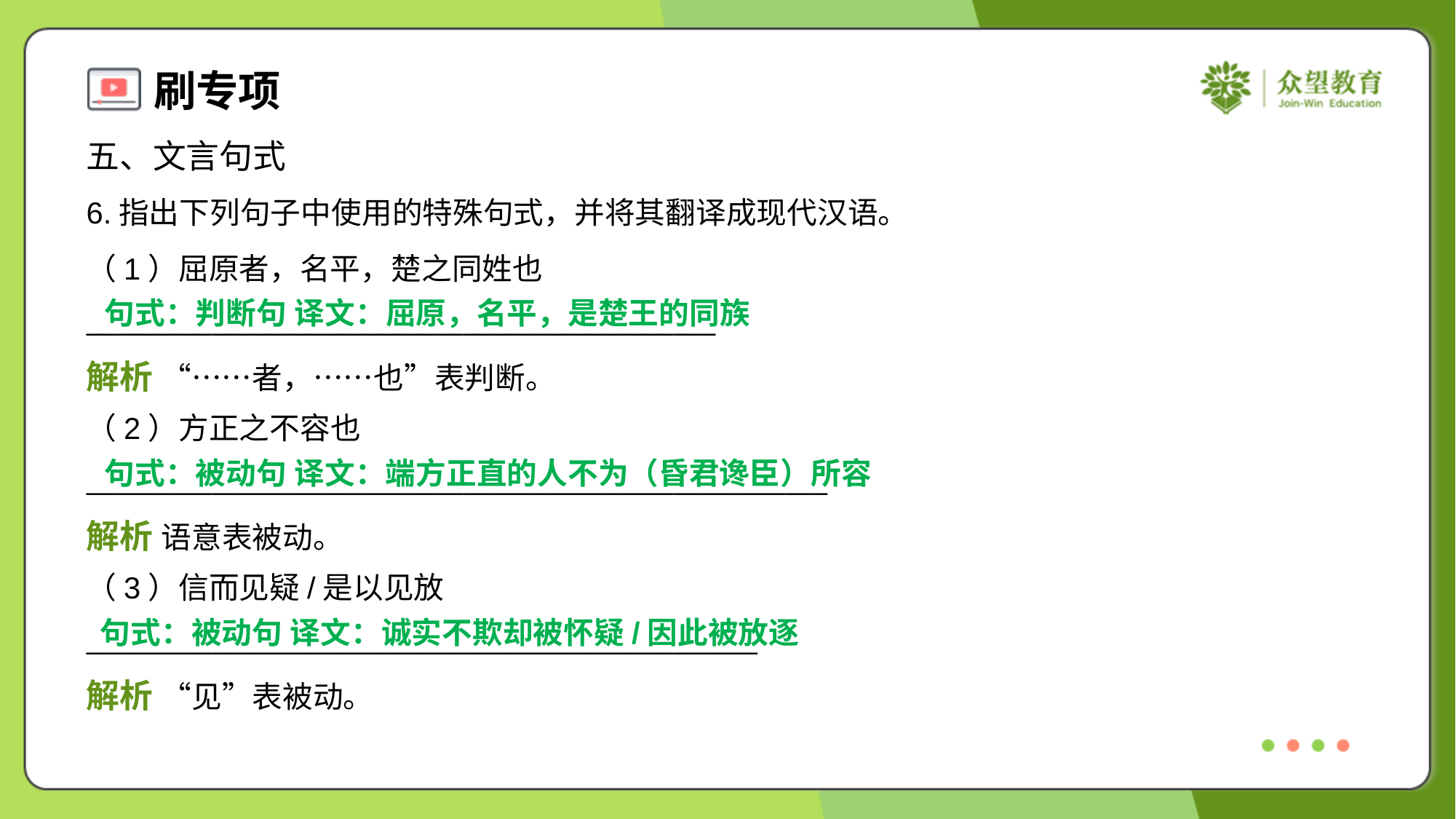

五、文言句式
6.指出下列句子中使用的特殊句式，并将其翻译成现代汉语。
（1）屈原者，名平，楚之同姓也
_____________________________________________
句式：判断句 译文：屈原，名平，是楚王的同族
解析 “……者，……也”表判断。
（2）方正之不容也
_____________________________________________________
句式：被动句 译文：端方正直的人不为（昏君谗臣）所容
解析 语意表被动。
（3）信而见疑/是以见放
________________________________________________
句式：被动句 译文：诚实不欺却被怀疑/因此被放逐
解析 “见”表被动。